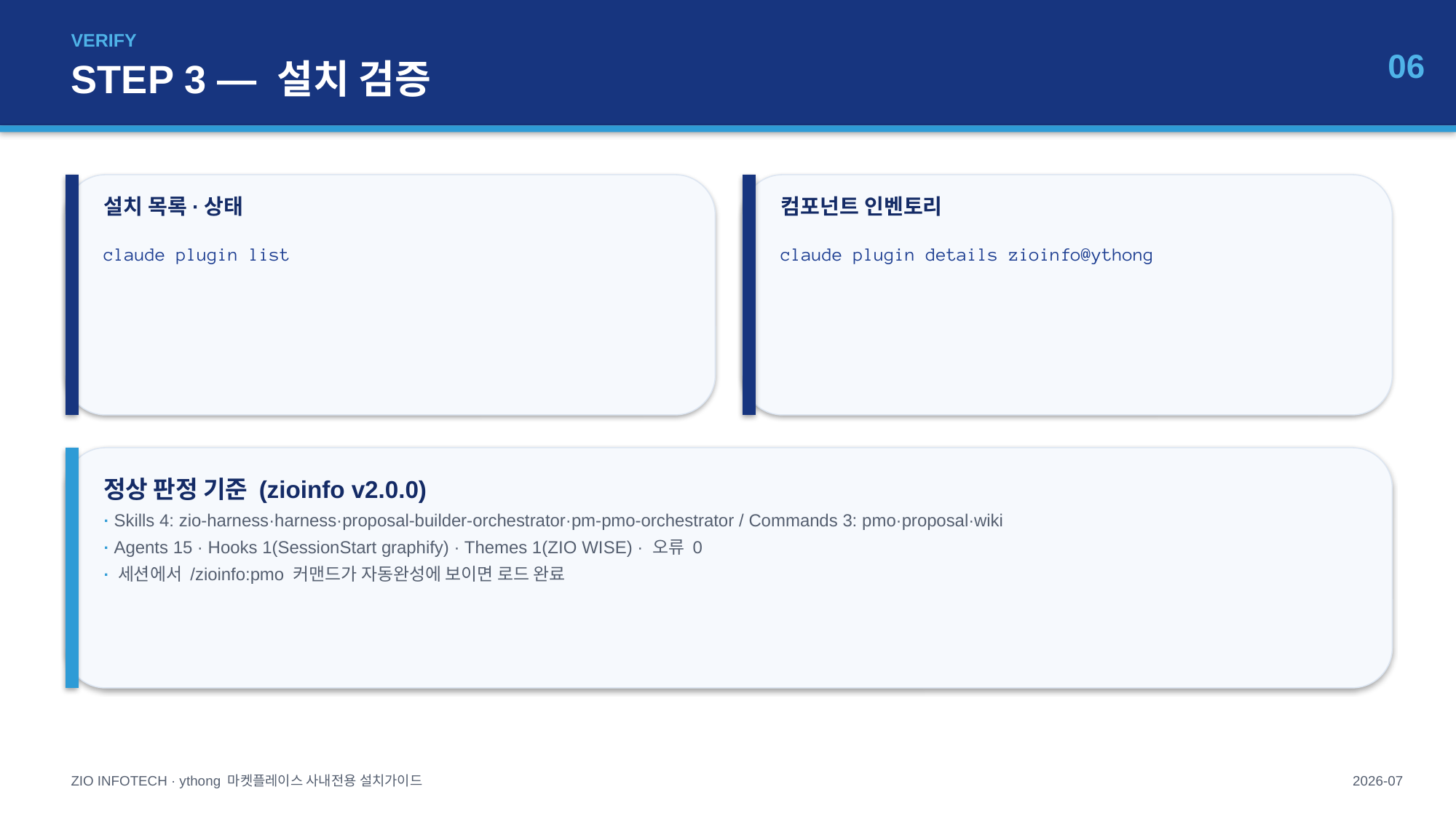

VERIFY
STEP 3 — 설치 검증
06

설치 목록·상태
컴포넌트 인벤토리
claude plugin list
claude plugin details zioinfo@ythong

정상 판정 기준 (zioinfo v2.0.0)
· Skills 4: zio-harness·harness·proposal-builder-orchestrator·pm-pmo-orchestrator / Commands 3: pmo·proposal·wiki
· Agents 15 · Hooks 1(SessionStart graphify) · Themes 1(ZIO WISE) · 오류 0
· 세션에서 /zioinfo:pmo 커맨드가 자동완성에 보이면 로드 완료
ZIO INFOTECH · ythong 마켓플레이스 사내전용 설치가이드
2026-07